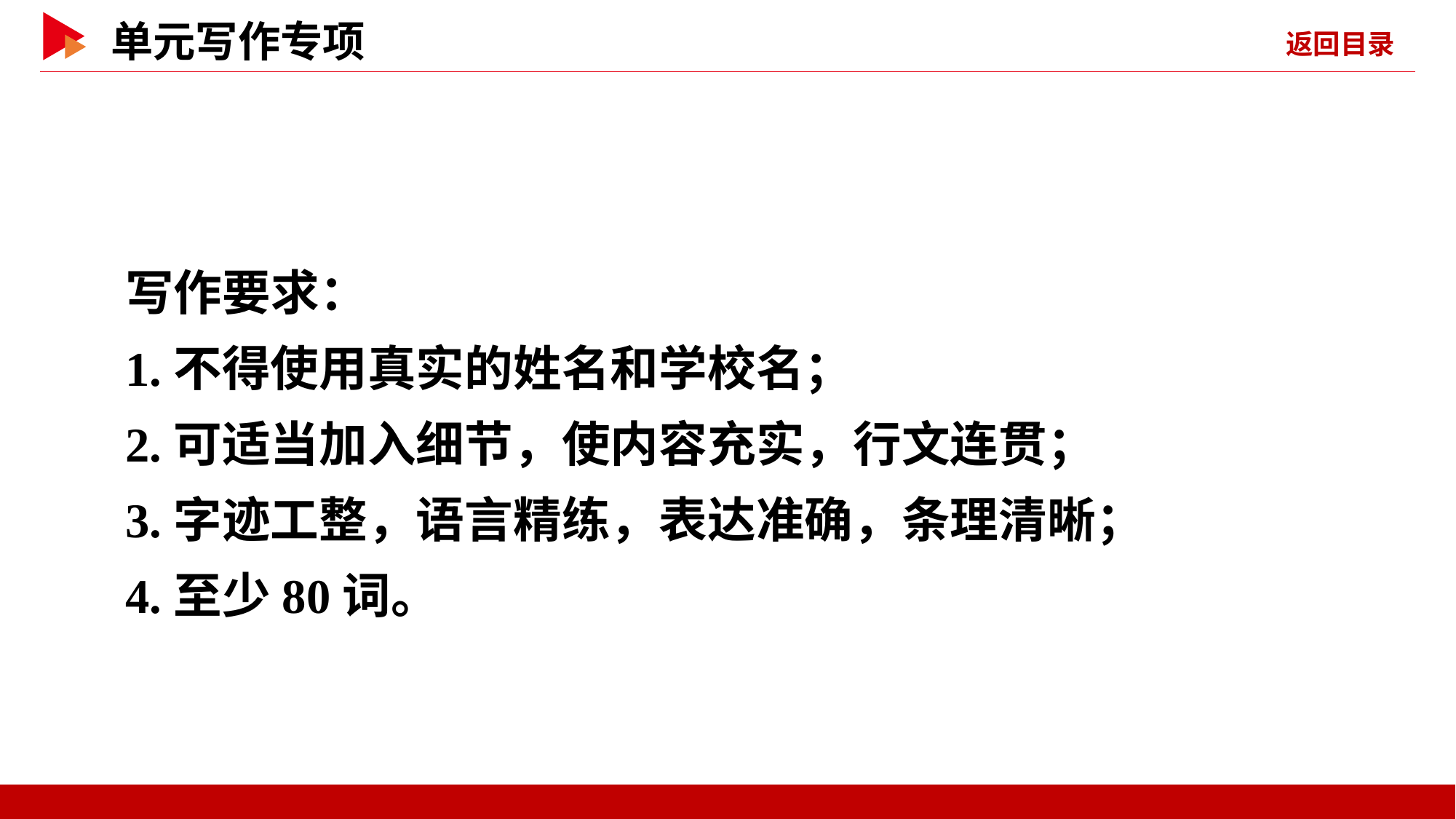

写作要求：
1.不得使用真实的姓名和学校名；
2.可适当加入细节，使内容充实，行文连贯；
3.字迹工整，语言精练，表达准确，条理清晰；
4.至少80词。